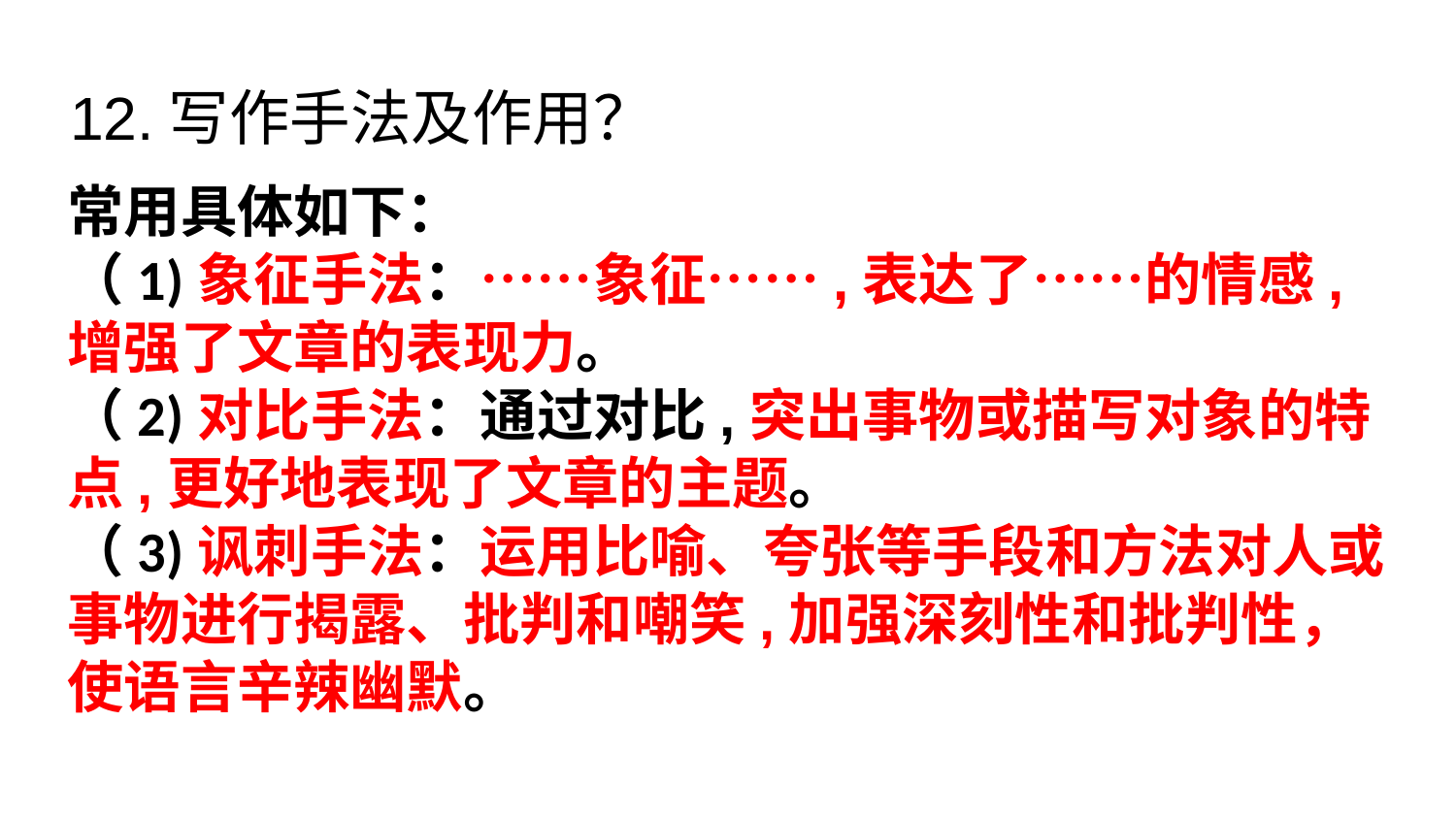

12.写作手法及作用？
常用具体如下：
（1)象征手法：……象征……,表达了……的情感,增强了文章的表现力。
（2)对比手法：通过对比,突出事物或描写对象的特点,更好地表现了文章的主题。
（3)讽刺手法：运用比喻、夸张等手段和方法对人或事物进行揭露、批判和嘲笑,加强深刻性和批判性，使语言辛辣幽默。